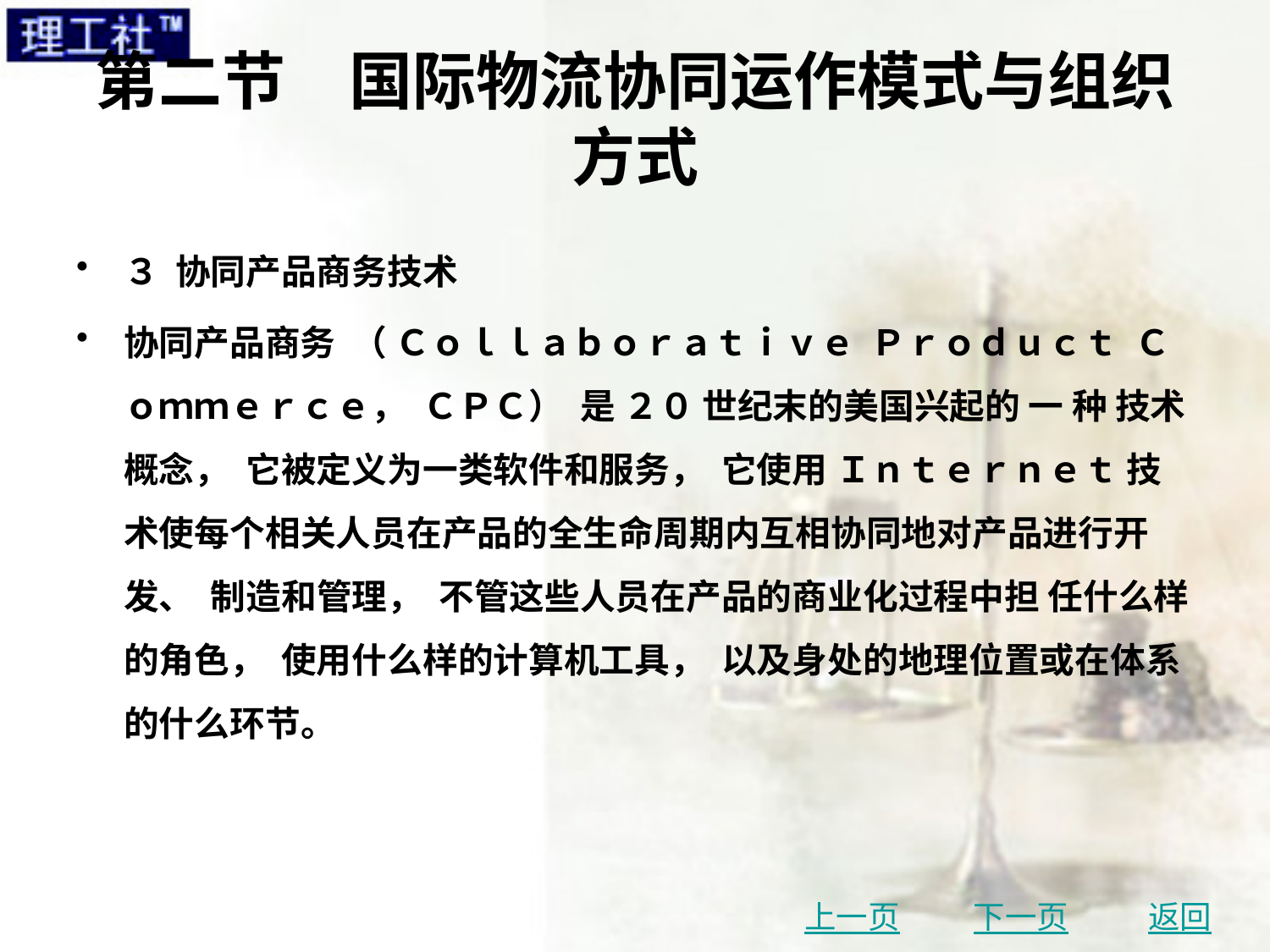

# 第二节　国际物流协同运作模式与组织方式
３  协同产品商务技术
协同产品商务  （ Ｃｏｌｌａｂｏｒａｔｉｖｅ  Ｐｒｏｄｕｃｔ  Ｃｏｍｍｅｒｃｅ，  ＣＰＣ）  是 ２０ 世纪末的美国兴起的 一 种 技术概念，  它被定义为一类软件和服务，  它使用 Ｉｎｔｅｒｎｅｔ 技术使每个相关人员在产品的全生命周期内互相协同地对产品进行开发、  制造和管理，  不管这些人员在产品的商业化过程中担 任什么样的角色，  使用什么样的计算机工具，  以及身处的地理位置或在体系的什么环节。

上一页
下一页
返回